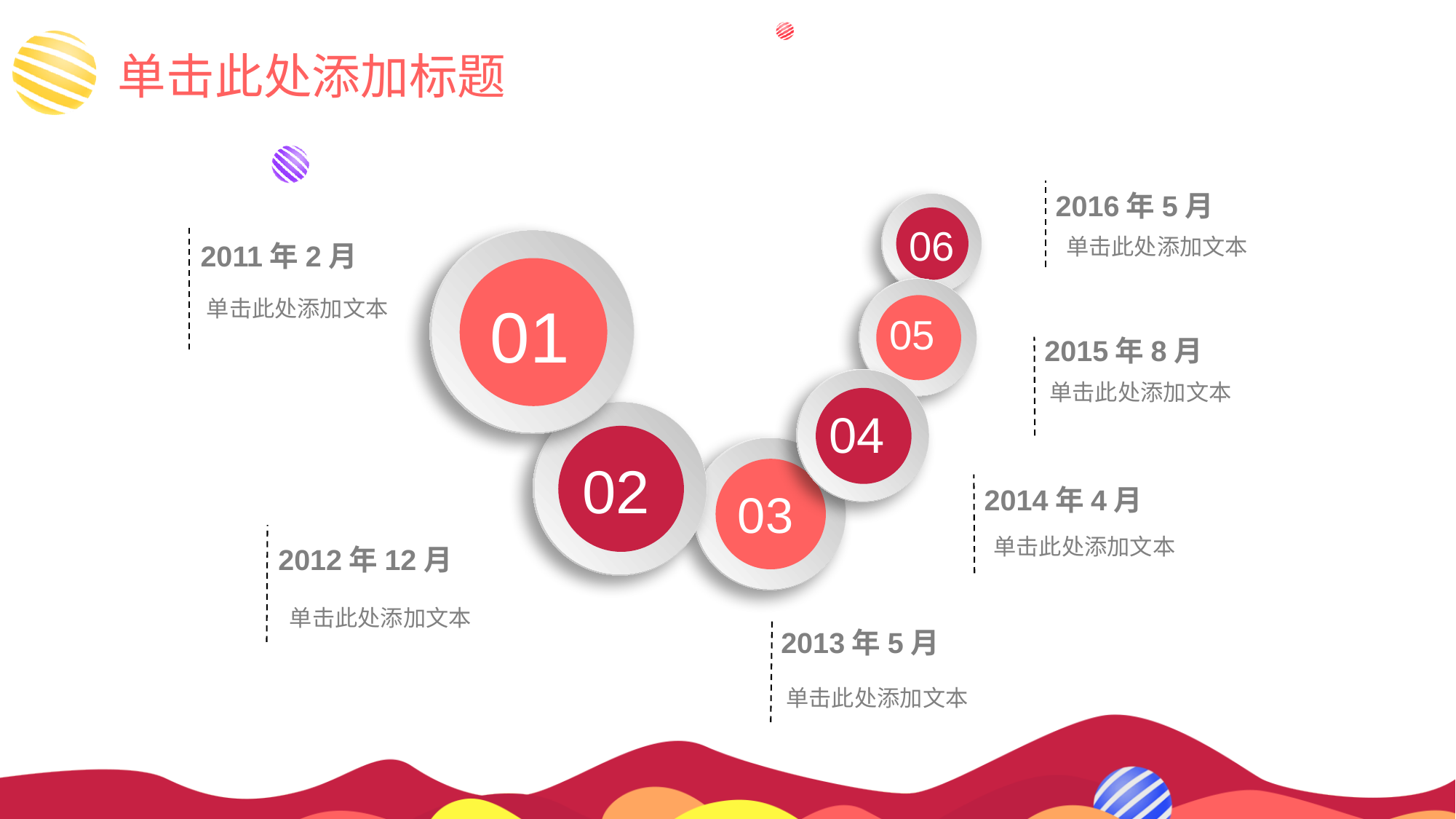

# 单击此处添加标题
2016年5月

06
单击此处添加文本

01
2011年2月

05
单击此处添加文本
2015年8月

04
单击此处添加文本

02

03
2014年4月
单击此处添加文本
2012年12月
单击此处添加文本
2013年5月
单击此处添加文本